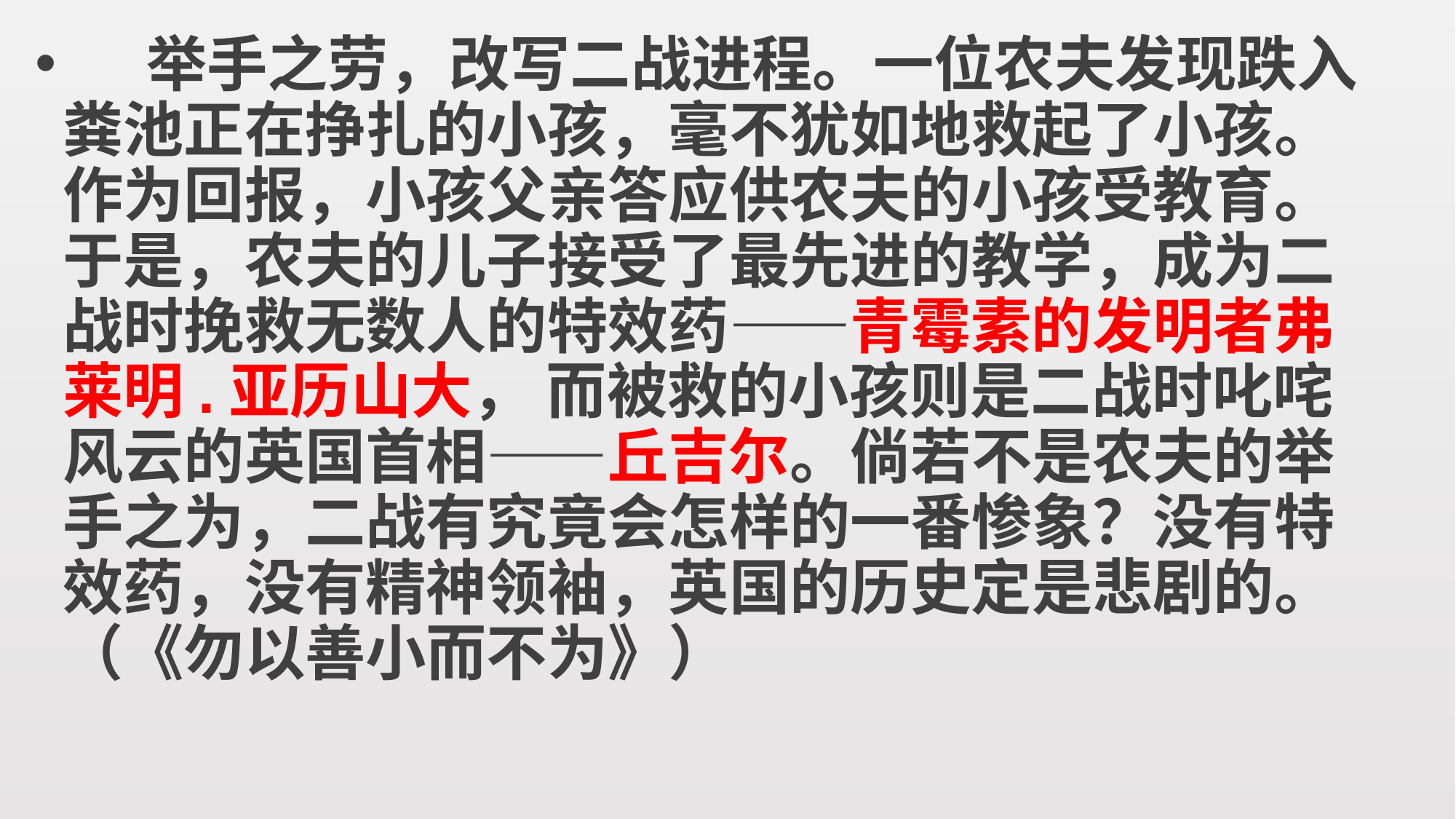

举手之劳，改写二战进程。一位农夫发现跌入粪池正在挣扎的小孩，毫不犹如地救起了小孩。作为回报，小孩父亲答应供农夫的小孩受教育。于是，农夫的儿子接受了最先进的教学，成为二战时挽救无数人的特效药——青霉素的发明者弗莱明.亚历山大， 而被救的小孩则是二战时叱咤风云的英国首相——丘吉尔。倘若不是农夫的举手之为，二战有究竟会怎样的一番惨象？没有特效药，没有精神领袖，英国的历史定是悲剧的。（《勿以善小而不为》）